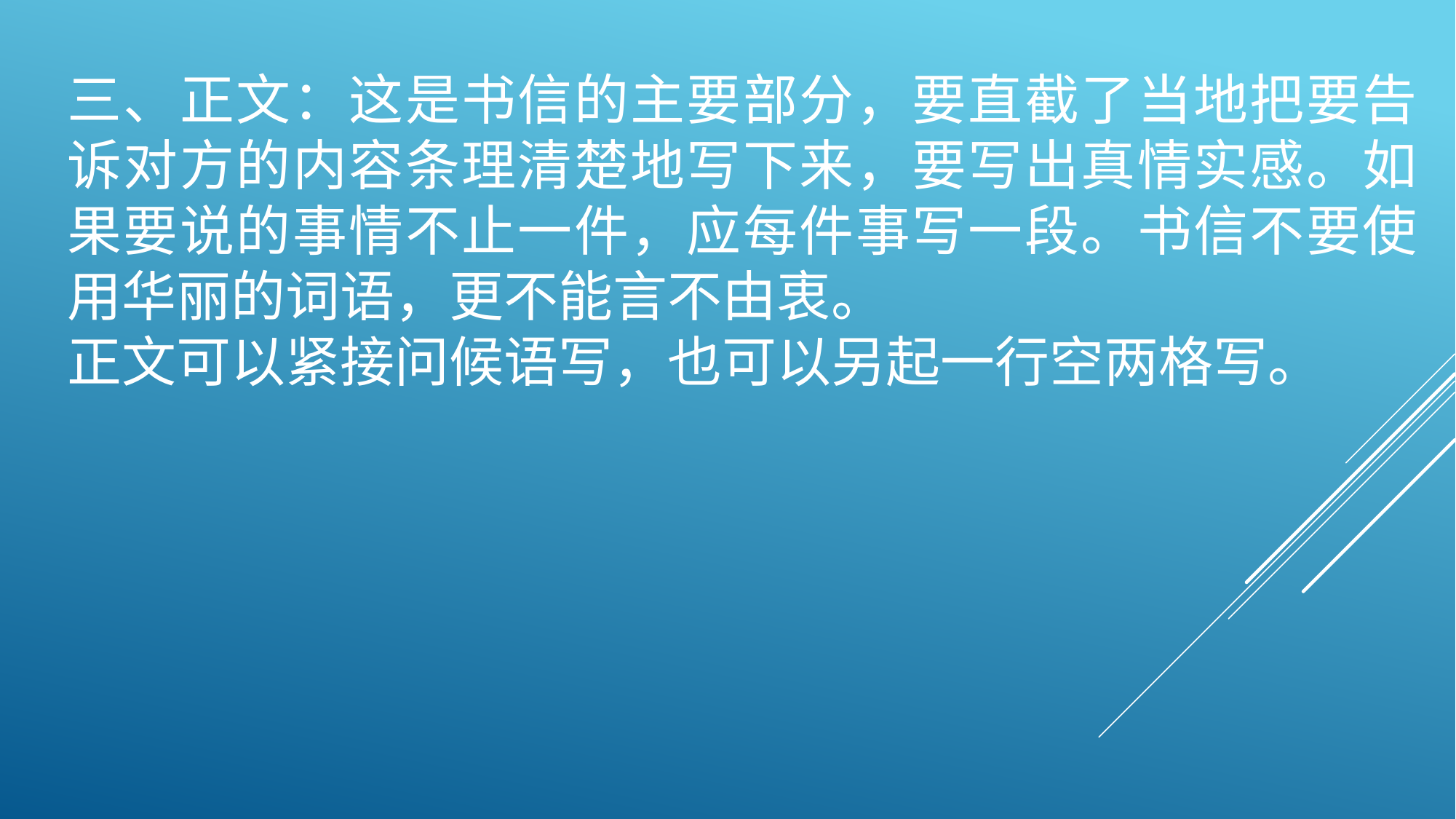

三、正文：这是书信的主要部分，要直截了当地把要告诉对方的内容条理清楚地写下来，要写出真情实感。如果要说的事情不止一件，应每件事写一段。书信不要使用华丽的词语，更不能言不由衷。
正文可以紧接问候语写，也可以另起一行空两格写。

#